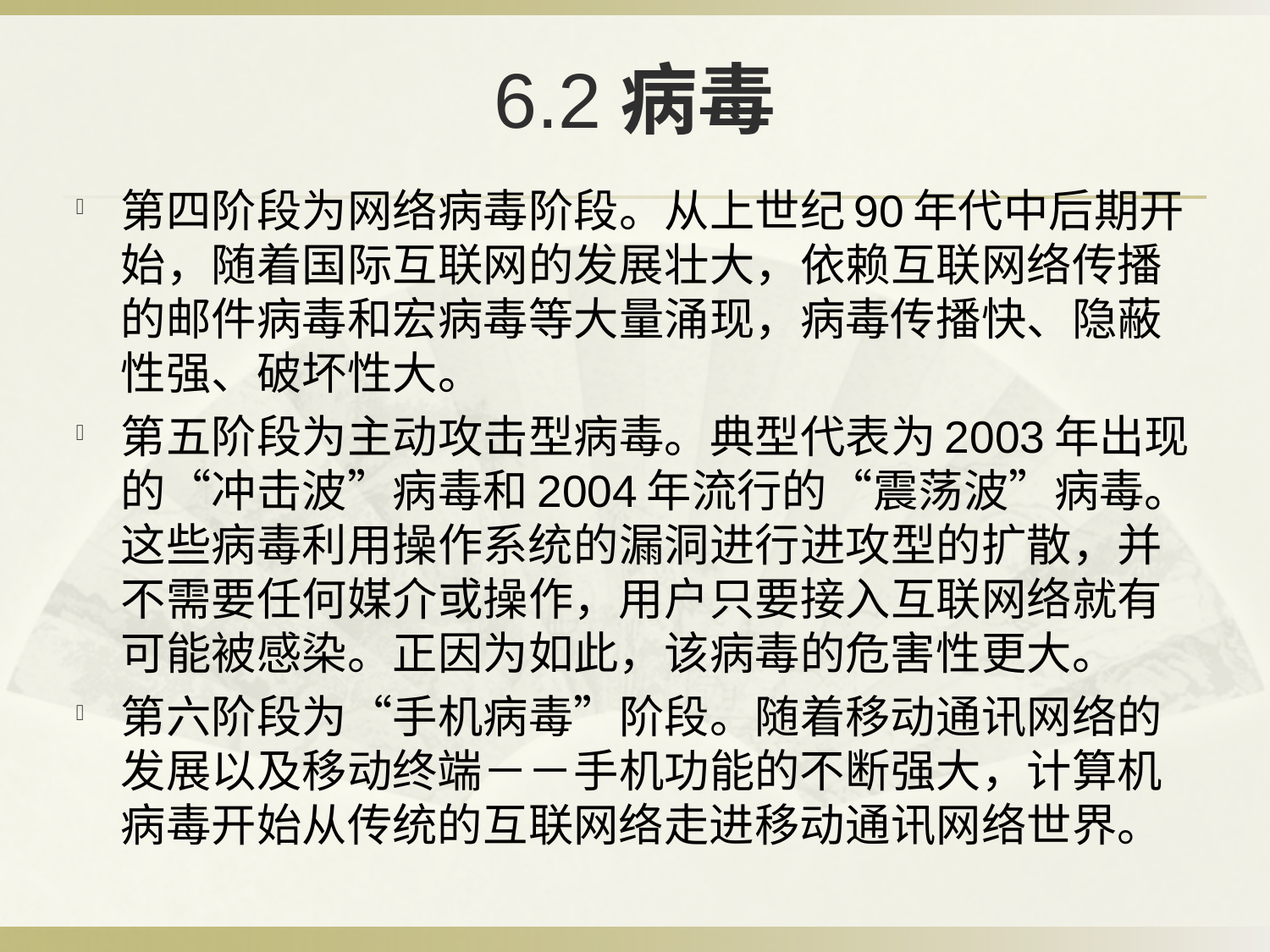

# 6.2病毒
第四阶段为网络病毒阶段。从上世纪90年代中后期开始，随着国际互联网的发展壮大，依赖互联网络传播的邮件病毒和宏病毒等大量涌现，病毒传播快、隐蔽性强、破坏性大。
第五阶段为主动攻击型病毒。典型代表为2003年出现的“冲击波”病毒和2004年流行的“震荡波”病毒。这些病毒利用操作系统的漏洞进行进攻型的扩散，并不需要任何媒介或操作，用户只要接入互联网络就有可能被感染。正因为如此，该病毒的危害性更大。
第六阶段为“手机病毒”阶段。随着移动通讯网络的发展以及移动终端－－手机功能的不断强大，计算机病毒开始从传统的互联网络走进移动通讯网络世界。